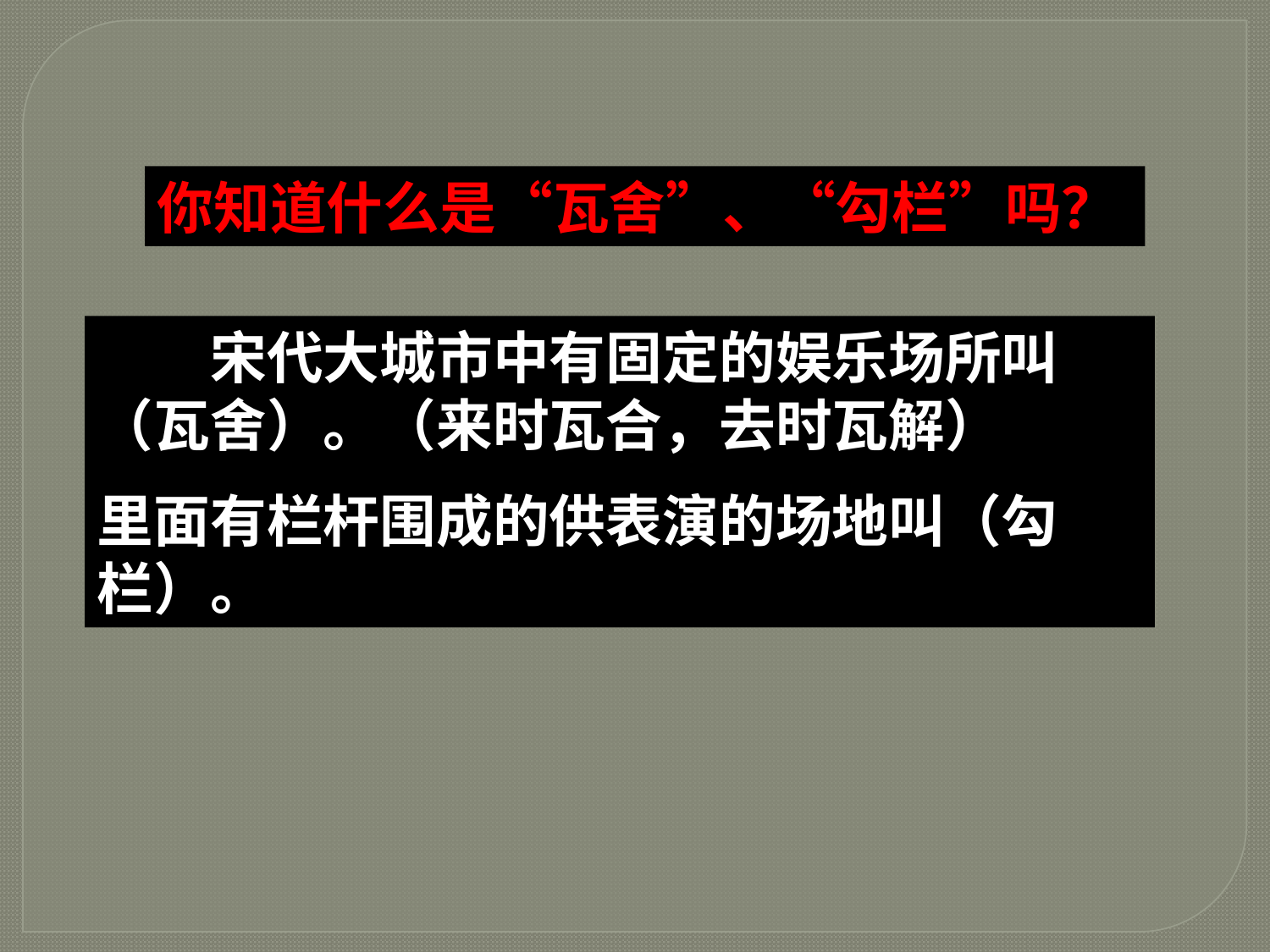

你知道什么是“瓦舍”、“勾栏”吗？
　　宋代大城市中有固定的娱乐场所叫  （瓦舍）。（来时瓦合，去时瓦解）
里面有栏杆围成的供表演的场地叫（勾栏）。